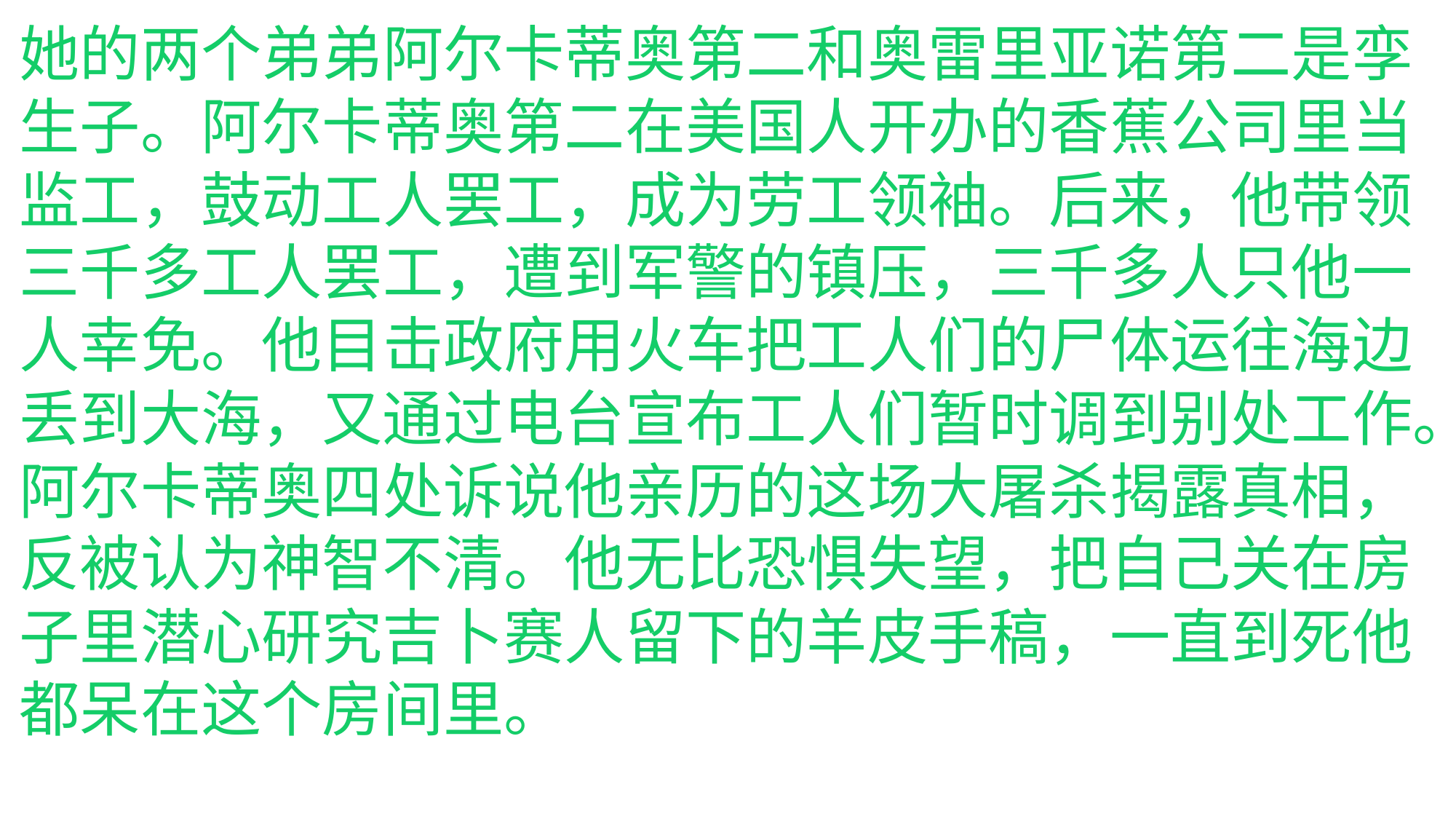

她的两个弟弟阿尔卡蒂奥第二和奥雷里亚诺第二是孪生子。阿尔卡蒂奥第二在美国人开办的香蕉公司里当监工，鼓动工人罢工，成为劳工领袖。后来，他带领三千多工人罢工，遭到军警的镇压，三千多人只他一人幸免。他目击政府用火车把工人们的尸体运往海边丢到大海，又通过电台宣布工人们暂时调到别处工作。阿尔卡蒂奥四处诉说他亲历的这场大屠杀揭露真相，反被认为神智不清。他无比恐惧失望，把自己关在房子里潜心研究吉卜赛人留下的羊皮手稿，一直到死他都呆在这个房间里。